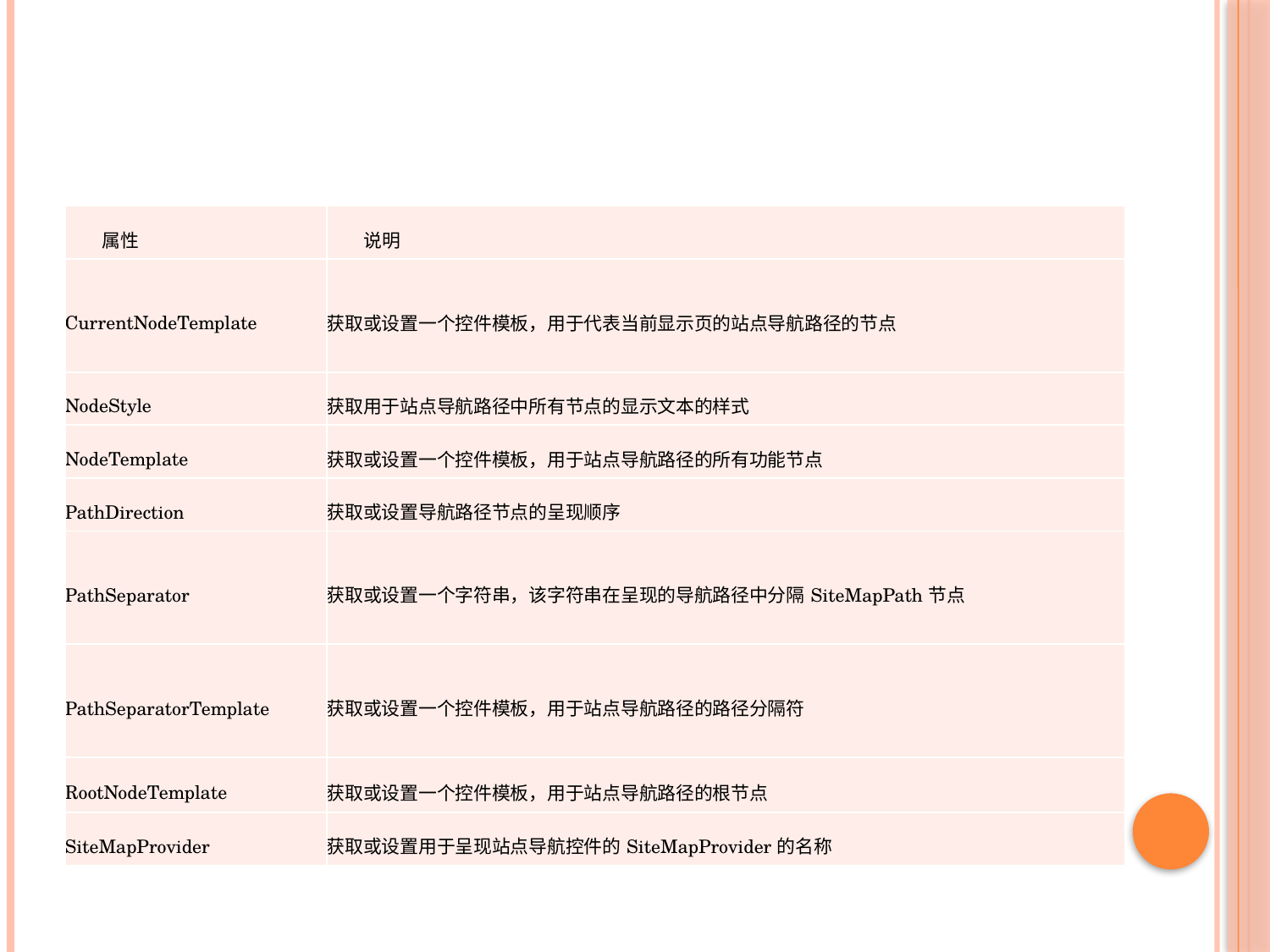

#
| 属性 | 说明 |
| --- | --- |
| CurrentNodeTemplate | 获取或设置一个控件模板，用于代表当前显示页的站点导航路径的节点 |
| NodeStyle | 获取用于站点导航路径中所有节点的显示文本的样式 |
| NodeTemplate | 获取或设置一个控件模板，用于站点导航路径的所有功能节点 |
| PathDirection | 获取或设置导航路径节点的呈现顺序 |
| PathSeparator | 获取或设置一个字符串，该字符串在呈现的导航路径中分隔SiteMapPath节点 |
| PathSeparatorTemplate | 获取或设置一个控件模板，用于站点导航路径的路径分隔符 |
| RootNodeTemplate | 获取或设置一个控件模板，用于站点导航路径的根节点 |
| SiteMapProvider | 获取或设置用于呈现站点导航控件的SiteMapProvider的名称 |